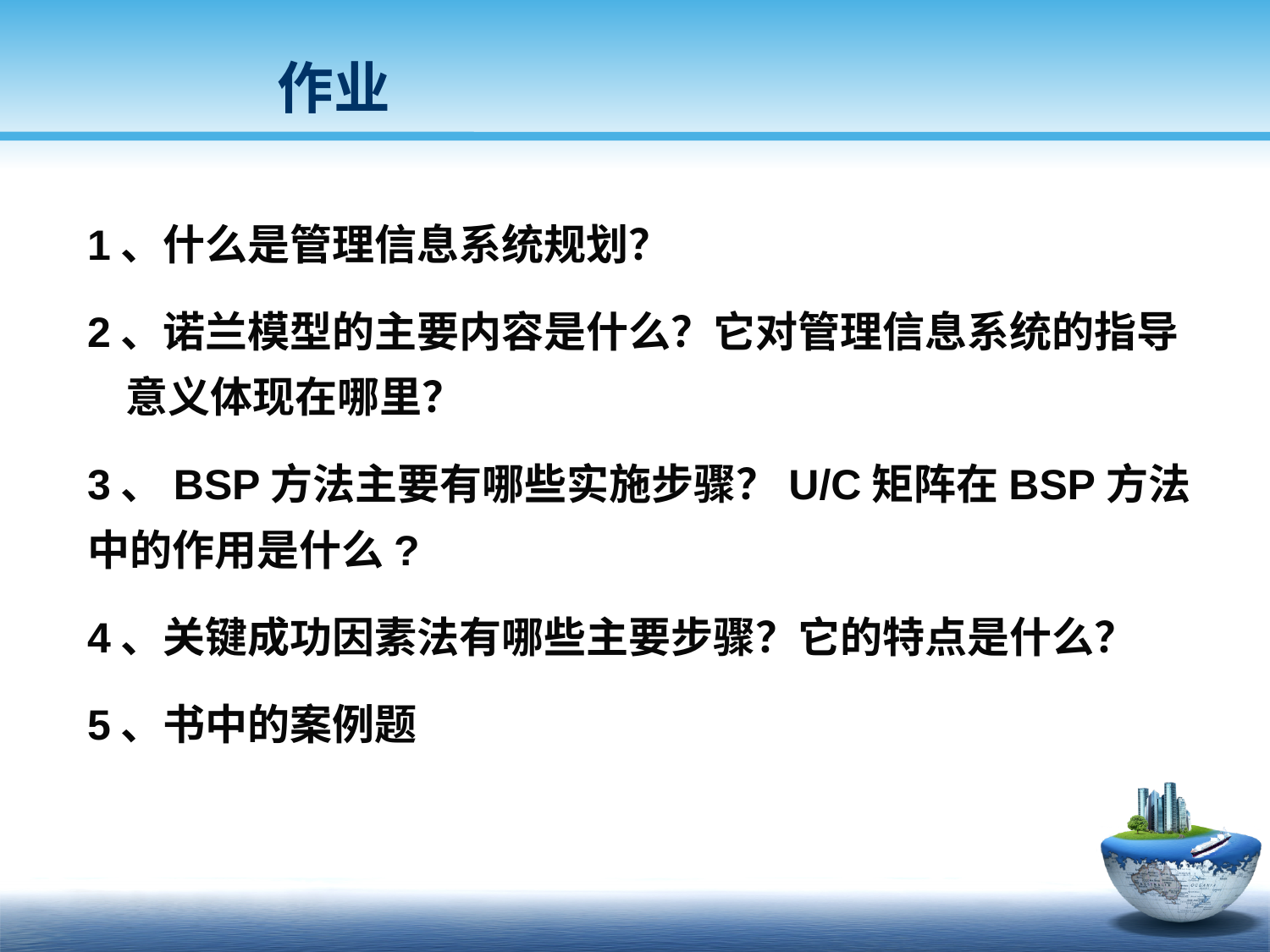

作业
1、什么是管理信息系统规划？
2、诺兰模型的主要内容是什么？它对管理信息系统的指导      意义体现在哪里？
3、BSP方法主要有哪些实施步骤？U/C矩阵在BSP方法中的作用是什么?
4、关键成功因素法有哪些主要步骤？它的特点是什么？
5、书中的案例题